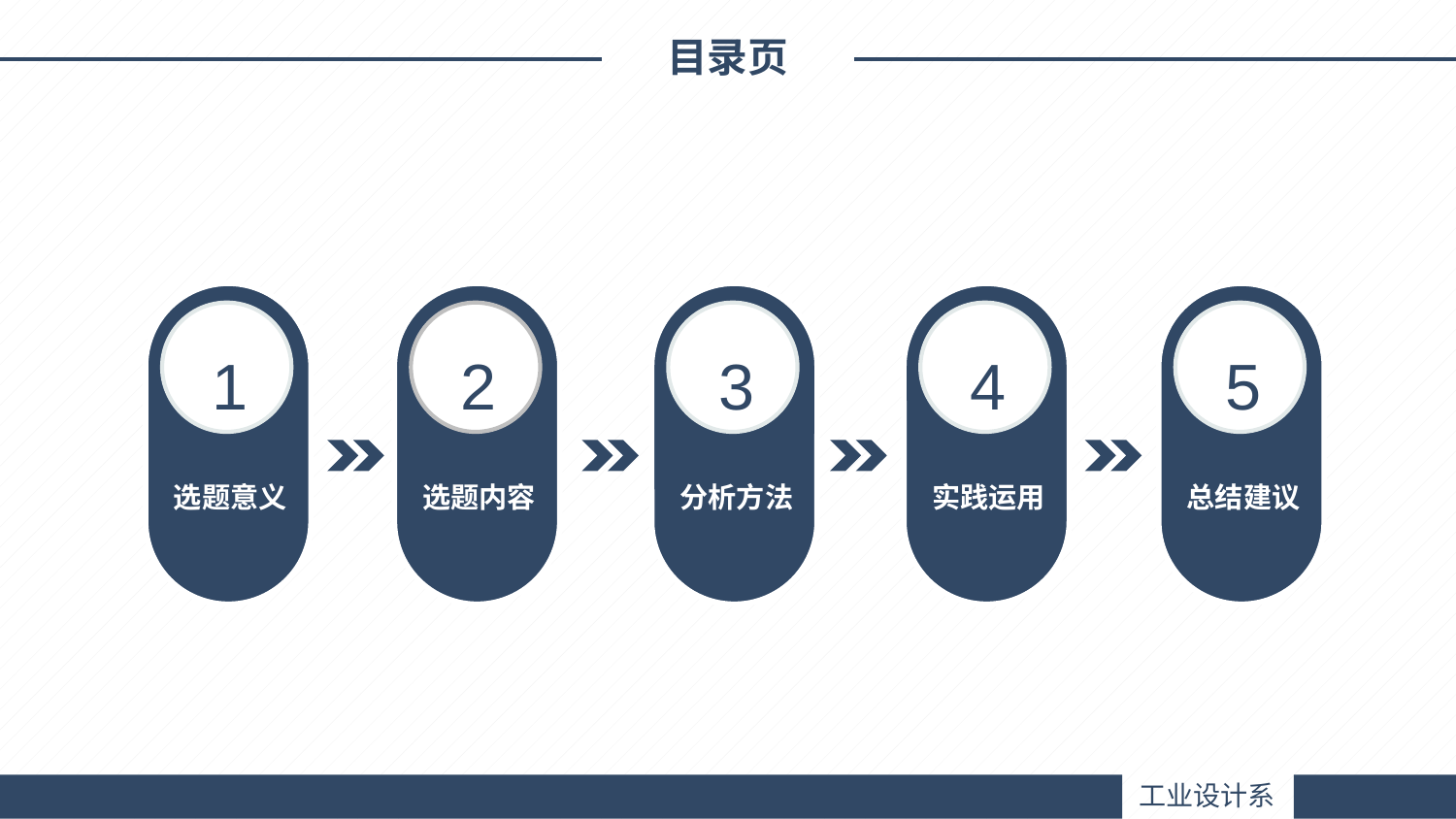

目录页
1

选题意义
2

选题内容
3

分析方法
4

实践运用
5

总结建议